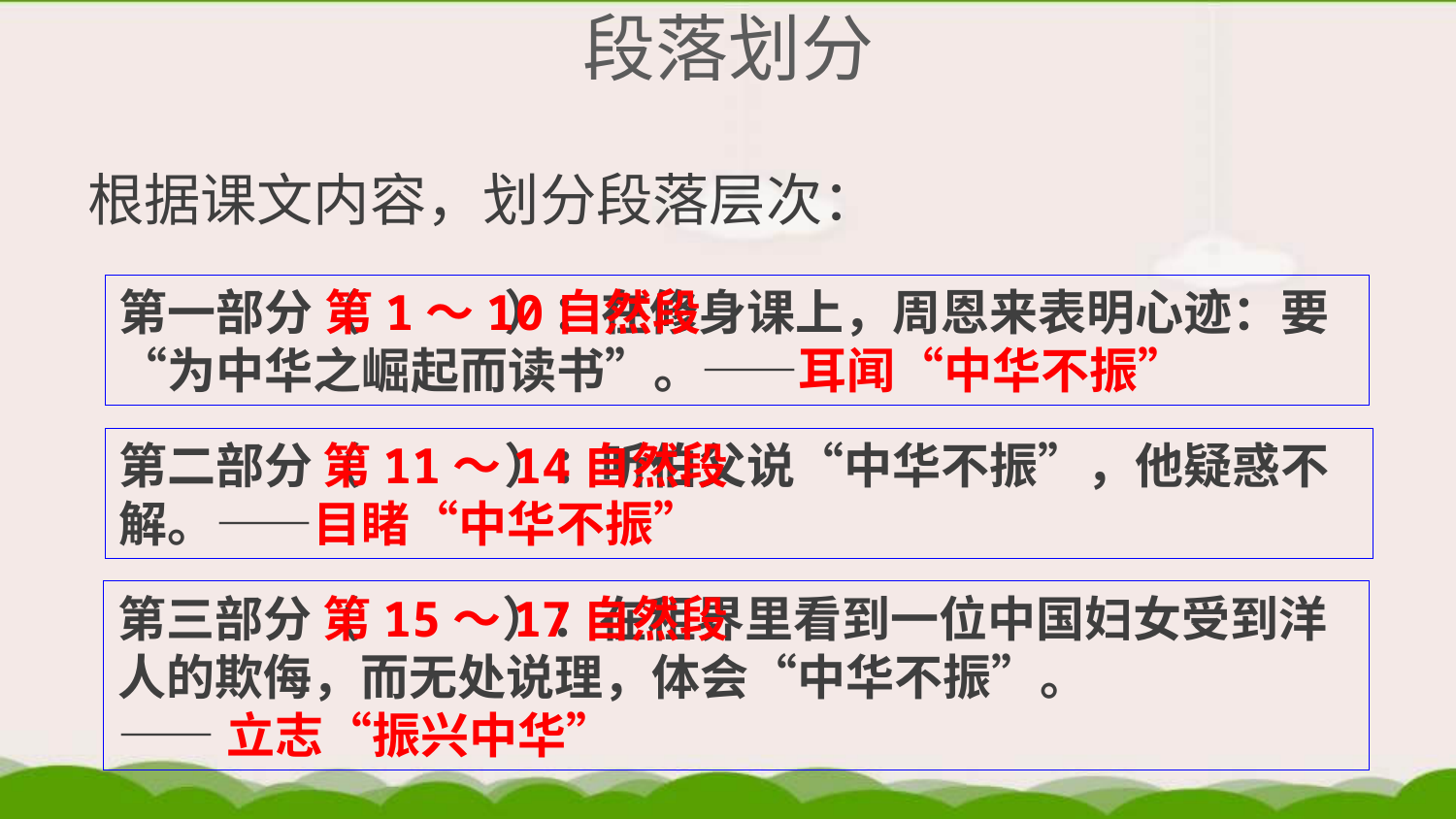

# 段落划分
根据课文内容，划分段落层次：
第1～10自然段
第一部分（             ）：在修身课上，周恩来表明心迹：要“为中华之崛起而读书”。——耳闻“中华不振”
第二部分（             ）：听伯父说“中华不振”，他疑惑不解。——目睹“中华不振”
第11～14自然段
第三部分（             ）：在租界里看到一位中国妇女受到洋人的欺侮，而无处说理，体会“中华不振”。
——立志“振兴中华”
第15～17自然段